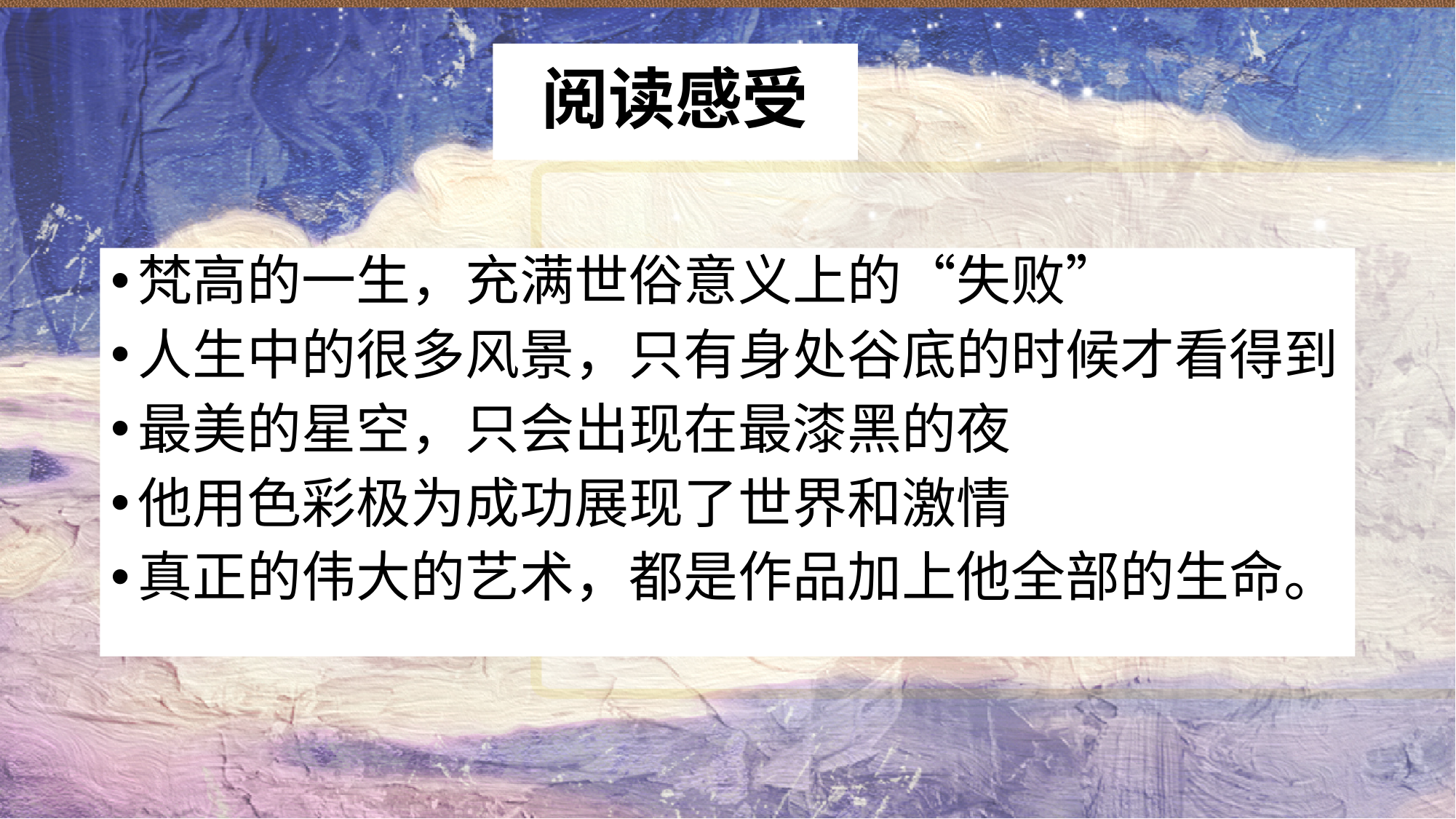

# 阅读感受
梵高的一生，充满世俗意义上的“失败”
人生中的很多风景，只有身处谷底的时候才看得到
最美的星空，只会出现在最漆黑的夜
他用色彩极为成功展现了世界和激情
真正的伟大的艺术，都是作品加上他全部的生命。